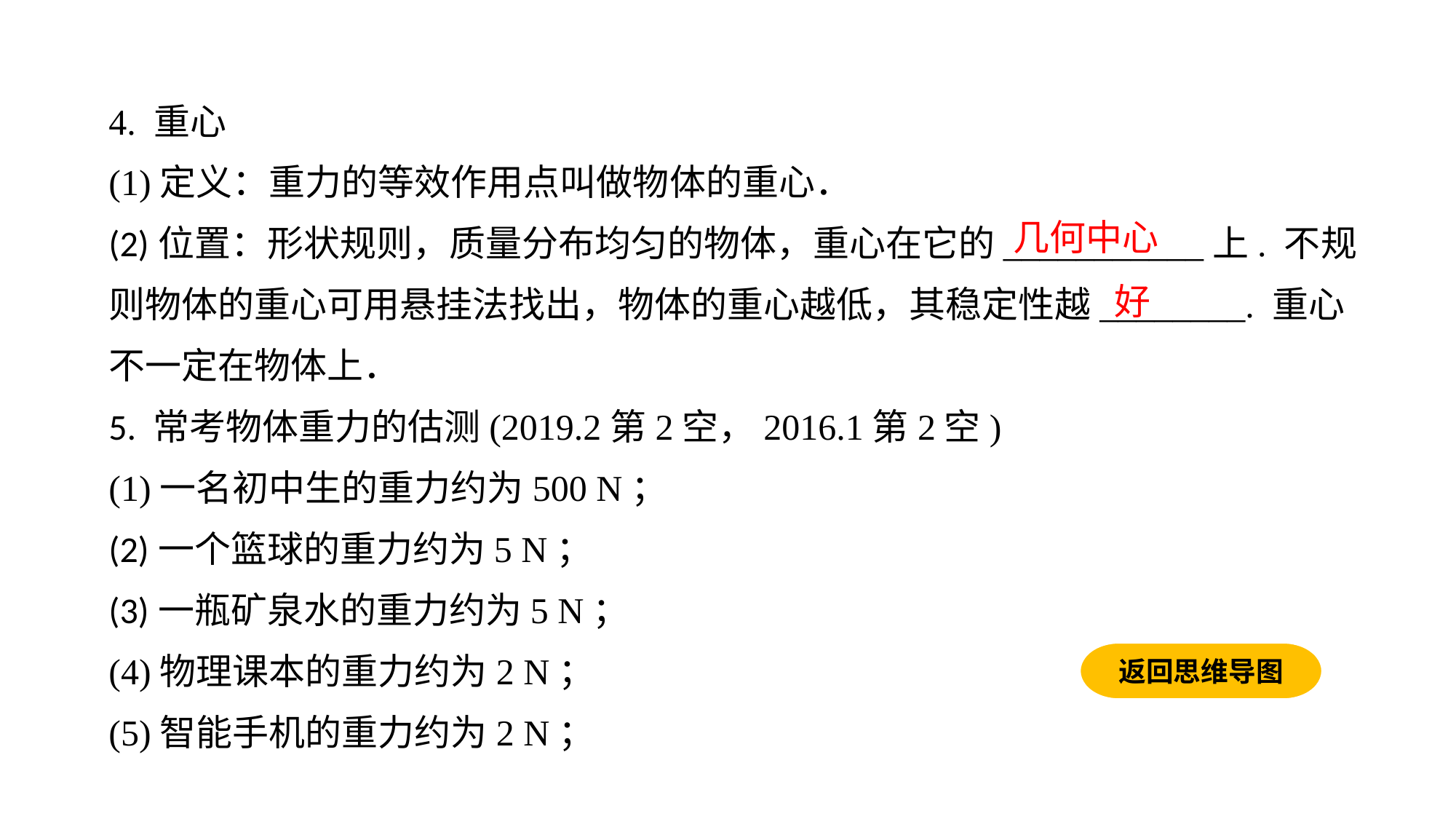

4. 重心
(1)定义：重力的等效作用点叫做物体的重心．(2)位置：形状规则，质量分布均匀的物体，重心在它的___________上. 不规则物体的重心可用悬挂法找出，物体的重心越低，其稳定性越________. 重心不一定在物体上．5. 常考物体重力的估测(2019.2第2空，2016.1第2空)(1)一名初中生的重力约为500 N；(2)一个篮球的重力约为5 N；(3)一瓶矿泉水的重力约为5 N；
(4)物理课本的重力约为2 N；
(5)智能手机的重力约为2 N；
几何中心
好
返回思维导图